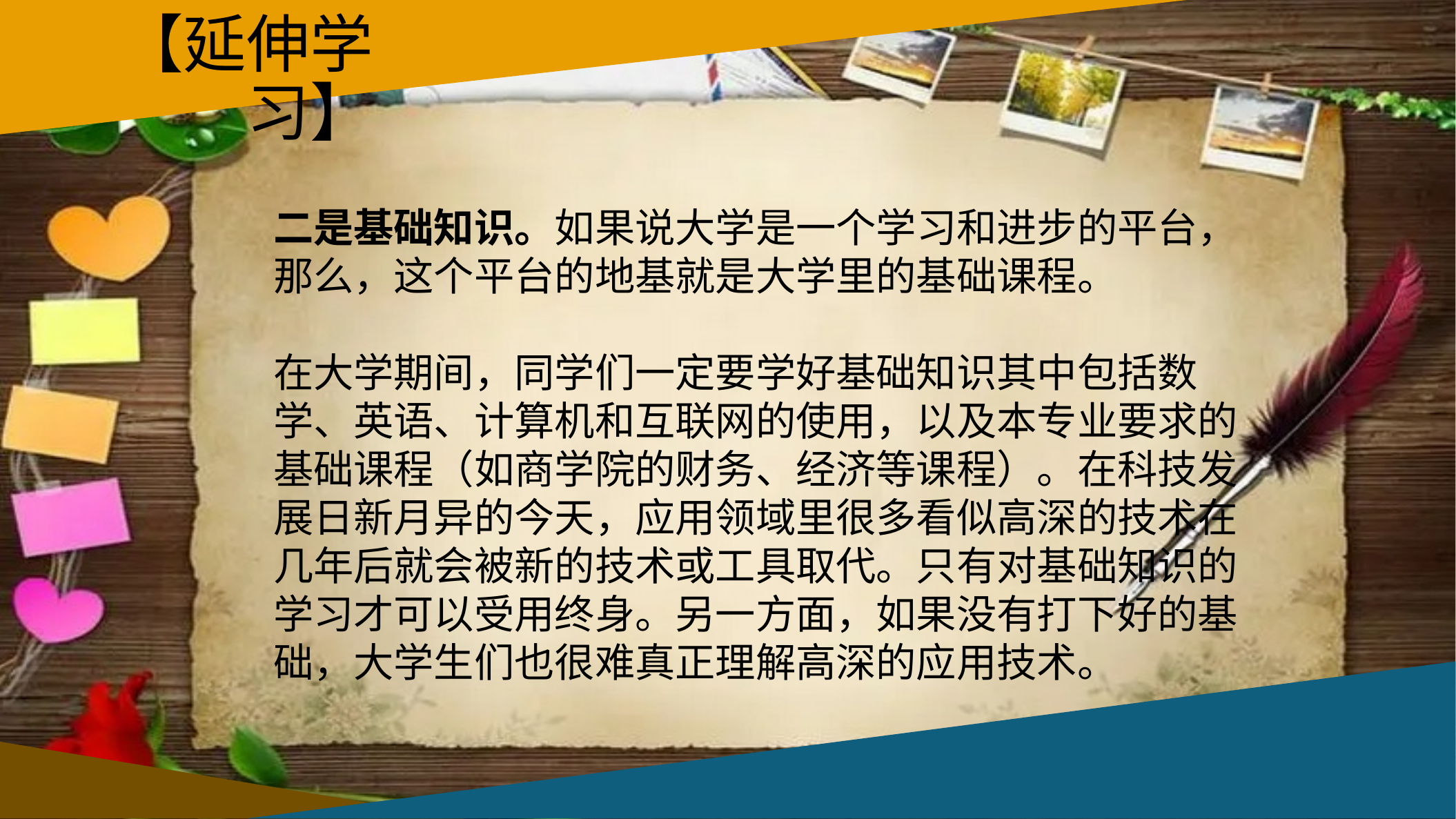

# 【延伸学习】
二是基础知识。如果说大学是一个学习和进步的平台，那么，这个平台的地基就是大学里的基础课程。

在大学期间，同学们一定要学好基础知识其中包括数学、英语、计算机和互联网的使用，以及本专业要求的基础课程（如商学院的财务、经济等课程）。在科技发展日新月异的今天，应用领域里很多看似高深的技术在几年后就会被新的技术或工具取代。只有对基础知识的学习才可以受用终身。另一方面，如果没有打下好的基础，大学生们也很难真正理解高深的应用技术。